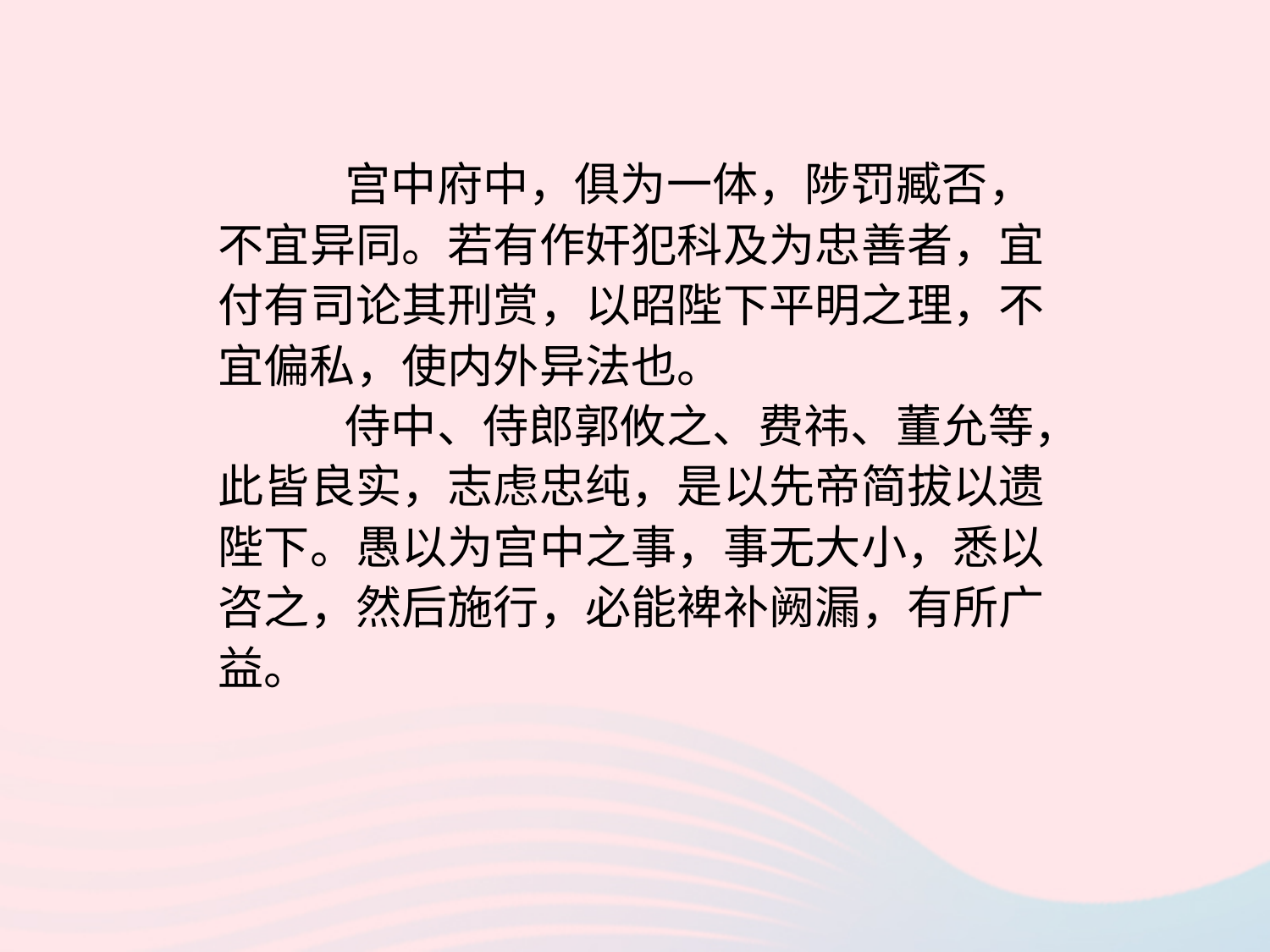

宫中府中，俱为一体，陟罚臧否，不宜异同。若有作奸犯科及为忠善者，宜付有司论其刑赏，以昭陛下平明之理，不宜偏私，使内外异法也。
	侍中、侍郎郭攸之、费祎、董允等，此皆良实，志虑忠纯，是以先帝简拔以遗陛下。愚以为宫中之事，事无大小，悉以咨之，然后施行，必能裨补阙漏，有所广益。